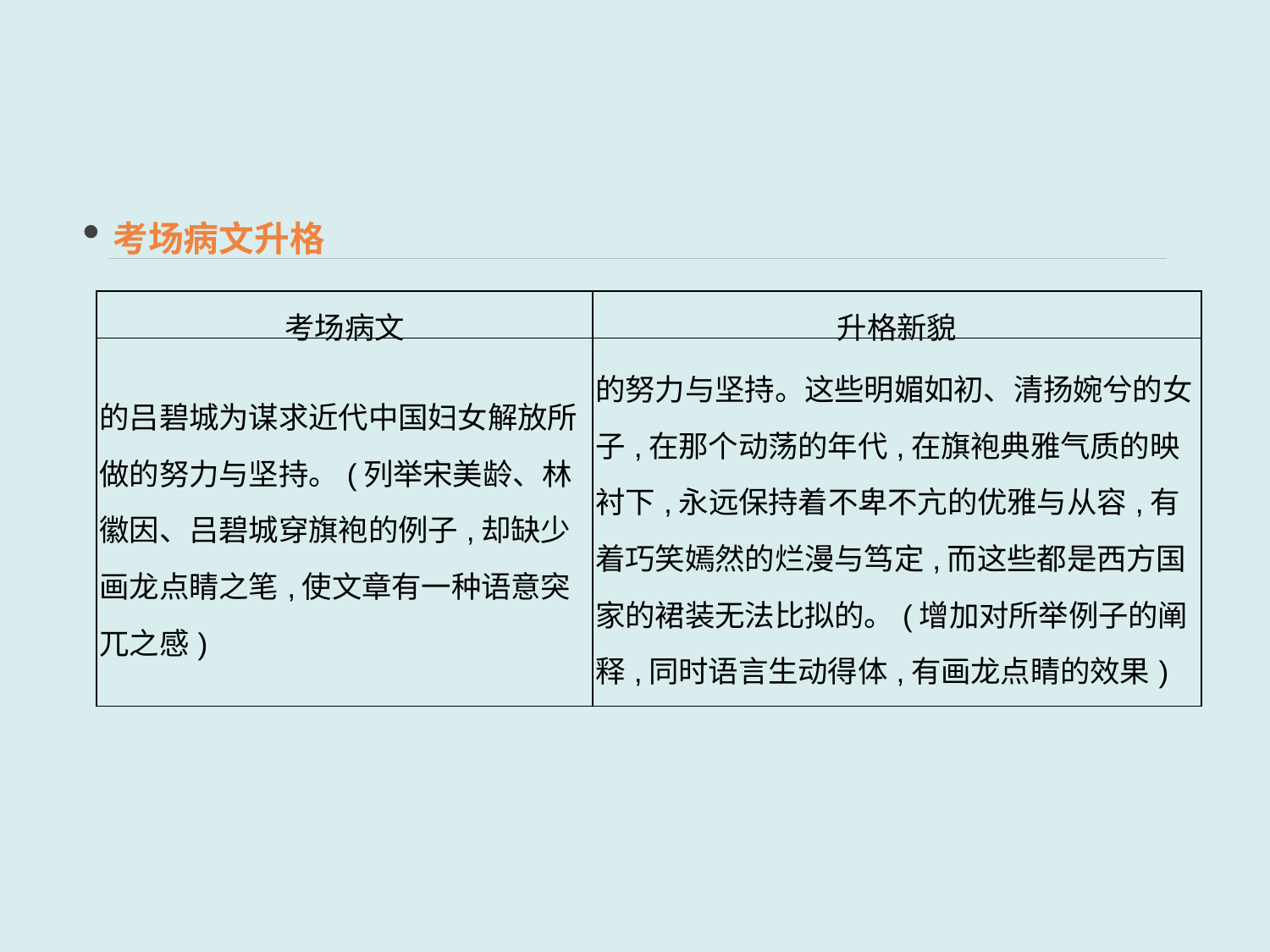

考场病文升格

| 考场病文 | 升格新貌 |
| --- | --- |
| 的吕碧城为谋求近代中国妇女解放所做的努力与坚持。(列举宋美龄、林徽因、吕碧城穿旗袍的例子,却缺少画龙点睛之笔,使文章有一种语意突兀之感) | 的努力与坚持。这些明媚如初、清扬婉兮的女子,在那个动荡的年代,在旗袍典雅气质的映衬下,永远保持着不卑不亢的优雅与从容,有着巧笑嫣然的烂漫与笃定,而这些都是西方国家的裙装无法比拟的。(增加对所举例子的阐释,同时语言生动得体,有画龙点睛的效果) |